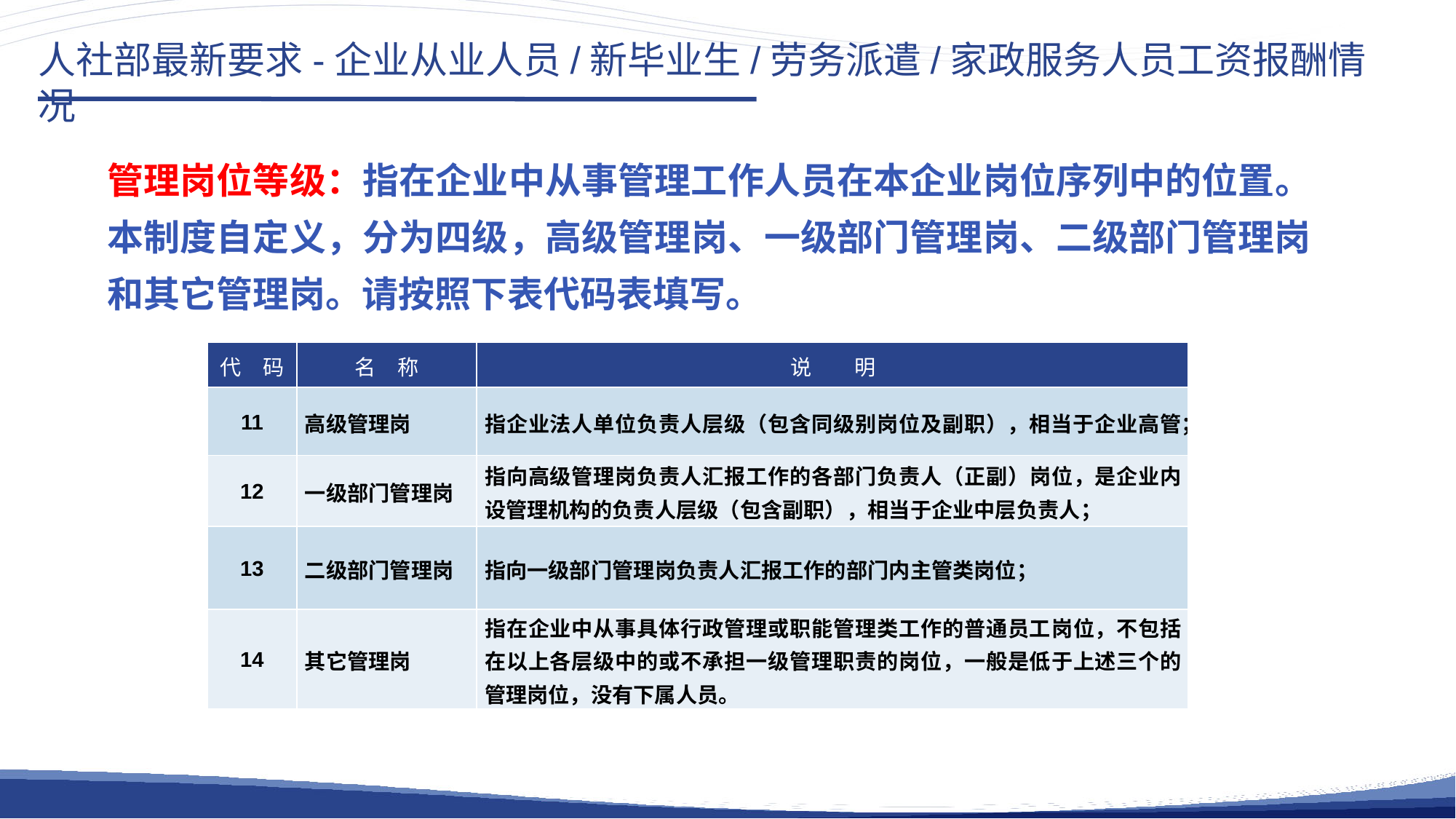

人社部最新要求-企业从业人员/新毕业生/劳务派遣/家政服务人员工资报酬情况
管理岗位等级：指在企业中从事管理工作人员在本企业岗位序列中的位置。本制度自定义，分为四级，高级管理岗、一级部门管理岗、二级部门管理岗和其它管理岗。请按照下表代码表填写。
| 代　码 | 名　称 | 说　　明 |
| --- | --- | --- |
| 11 | 高级管理岗 | 指企业法人单位负责人层级（包含同级别岗位及副职），相当于企业高管； |
| 12 | 一级部门管理岗 | 指向高级管理岗负责人汇报工作的各部门负责人（正副）岗位，是企业内设管理机构的负责人层级（包含副职），相当于企业中层负责人； |
| 13 | 二级部门管理岗 | 指向一级部门管理岗负责人汇报工作的部门内主管类岗位； |
| 14 | 其它管理岗 | 指在企业中从事具体行政管理或职能管理类工作的普通员工岗位，不包括在以上各层级中的或不承担一级管理职责的岗位，一般是低于上述三个的管理岗位，没有下属人员。 |